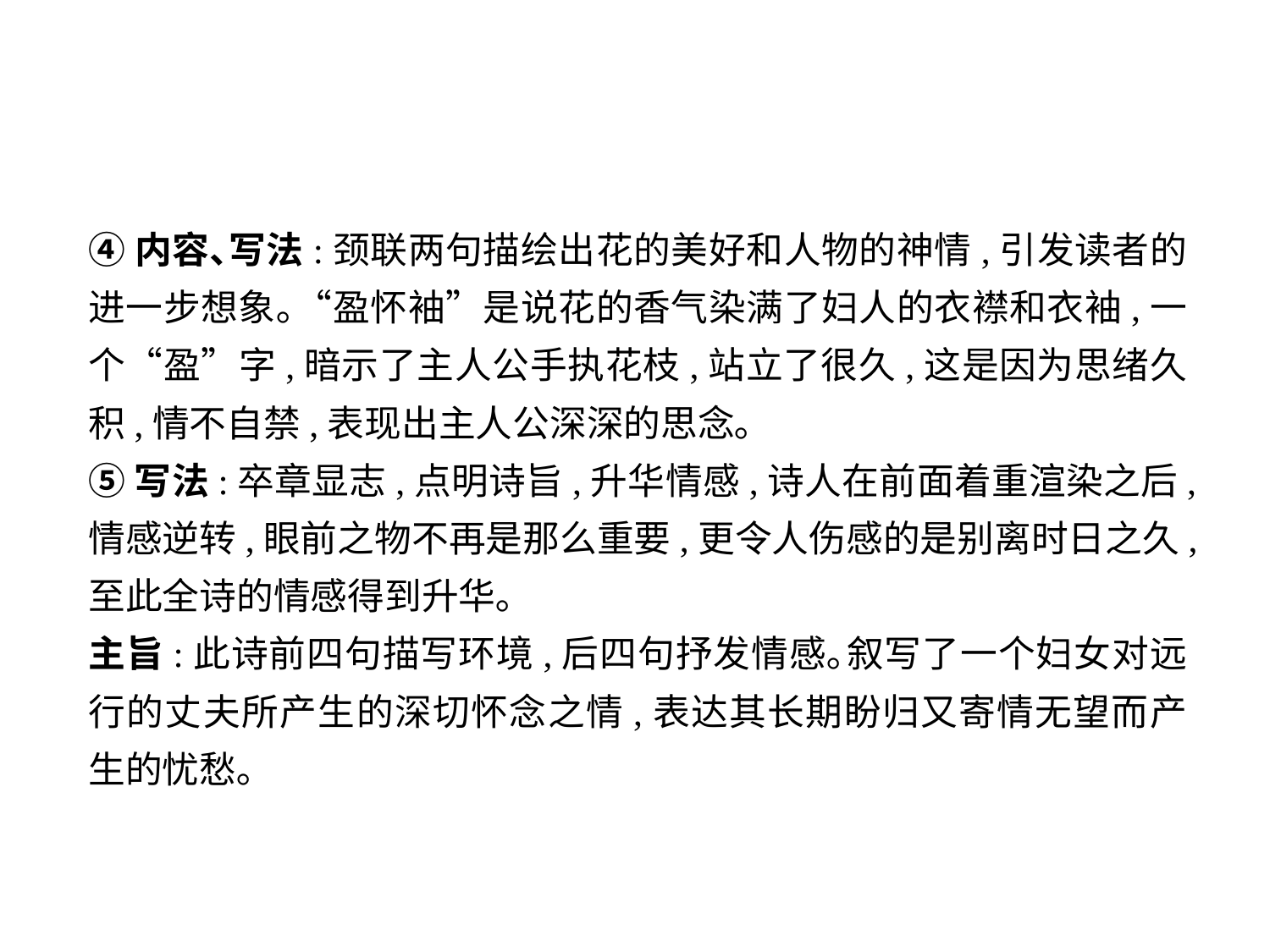

④内容､写法:颈联两句描绘出花的美好和人物的神情,引发读者的进一步想象｡“盈怀袖”是说花的香气染满了妇人的衣襟和衣袖,一个“盈”字,暗示了主人公手执花枝,站立了很久,这是因为思绪久积,情不自禁,表现出主人公深深的思念｡
⑤写法:卒章显志,点明诗旨,升华情感,诗人在前面着重渲染之后,情感逆转,眼前之物不再是那么重要,更令人伤感的是别离时日之久,至此全诗的情感得到升华｡
主旨:此诗前四句描写环境,后四句抒发情感｡叙写了一个妇女对远行的丈夫所产生的深切怀念之情,表达其长期盼归又寄情无望而产生的忧愁｡